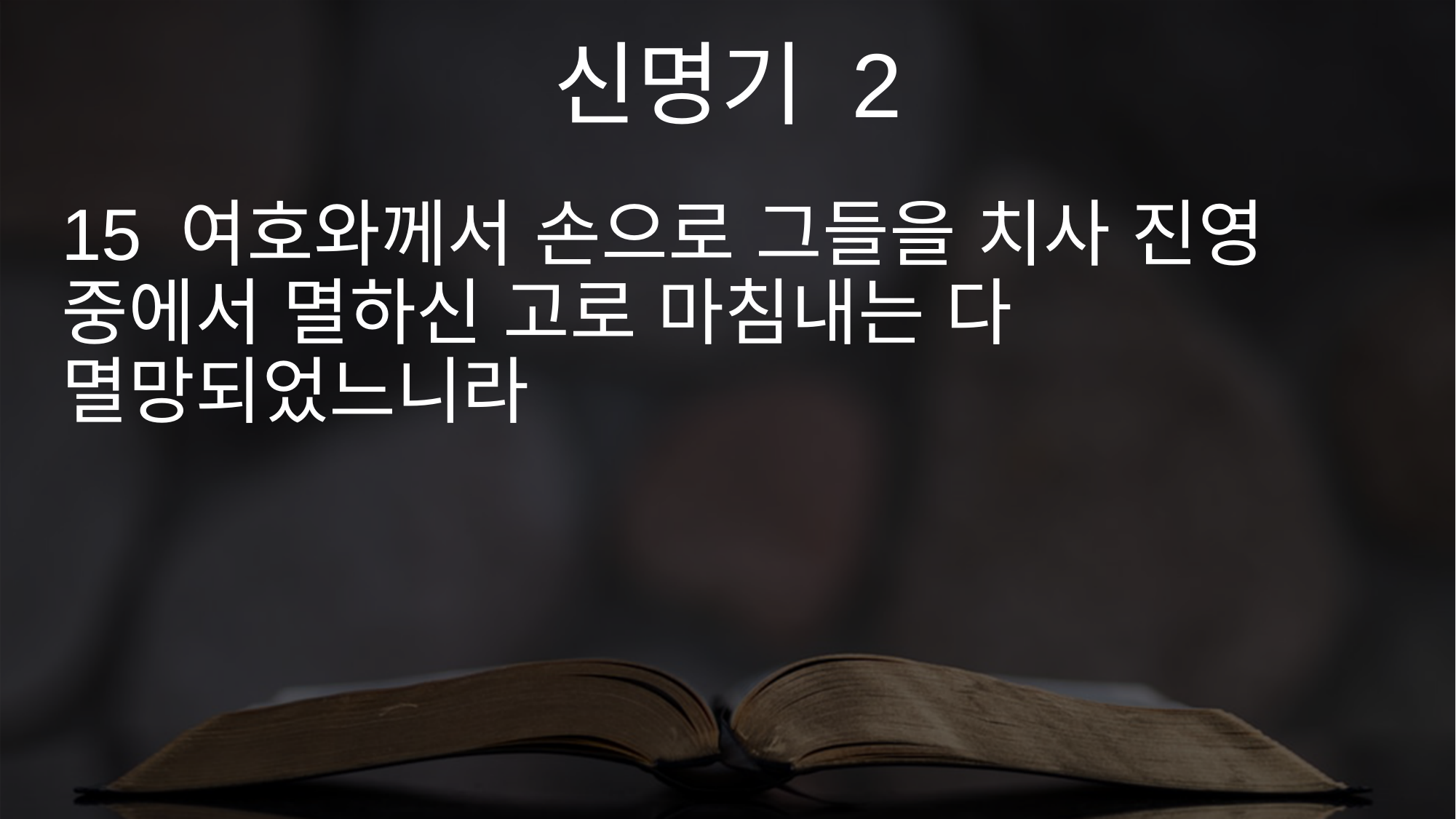

신명기 2
15 여호와께서 손으로 그들을 치사 진영 중에서 멸하신 고로 마침내는 다 멸망되었느니라